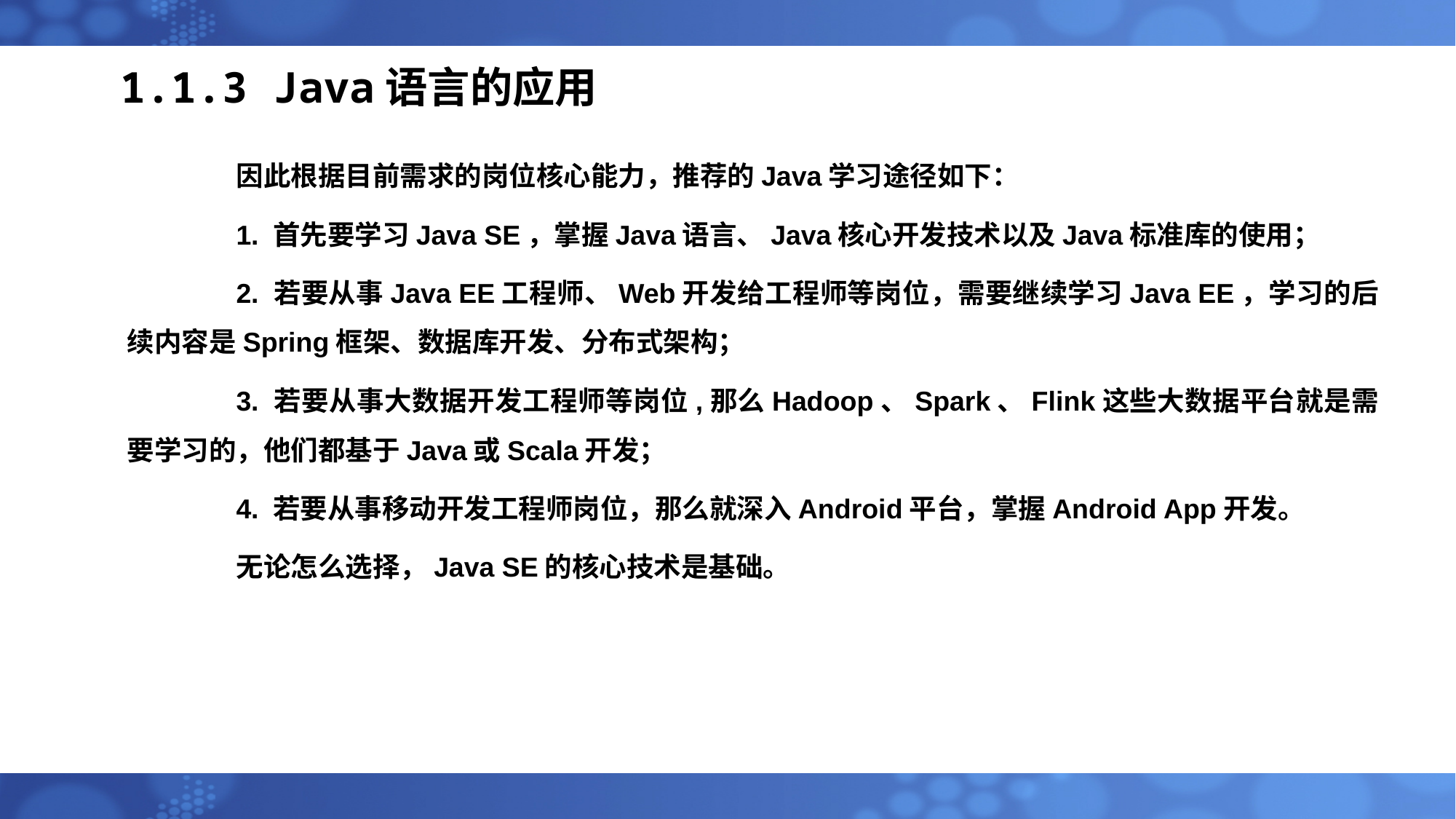

# 1.1.3 Java语言的应用
	因此根据目前需求的岗位核心能力，推荐的Java学习途径如下：
	1. 首先要学习Java SE，掌握Java语言、Java核心开发技术以及Java标准库的使用；
	2. 若要从事Java EE工程师、Web开发给工程师等岗位，需要继续学习Java EE，学习的后续内容是Spring框架、数据库开发、分布式架构；
	3. 若要从事大数据开发工程师等岗位,那么Hadoop、Spark、Flink这些大数据平台就是需要学习的，他们都基于Java或Scala开发；
	4. 若要从事移动开发工程师岗位，那么就深入Android平台，掌握Android App开发。
	无论怎么选择，Java SE的核心技术是基础。